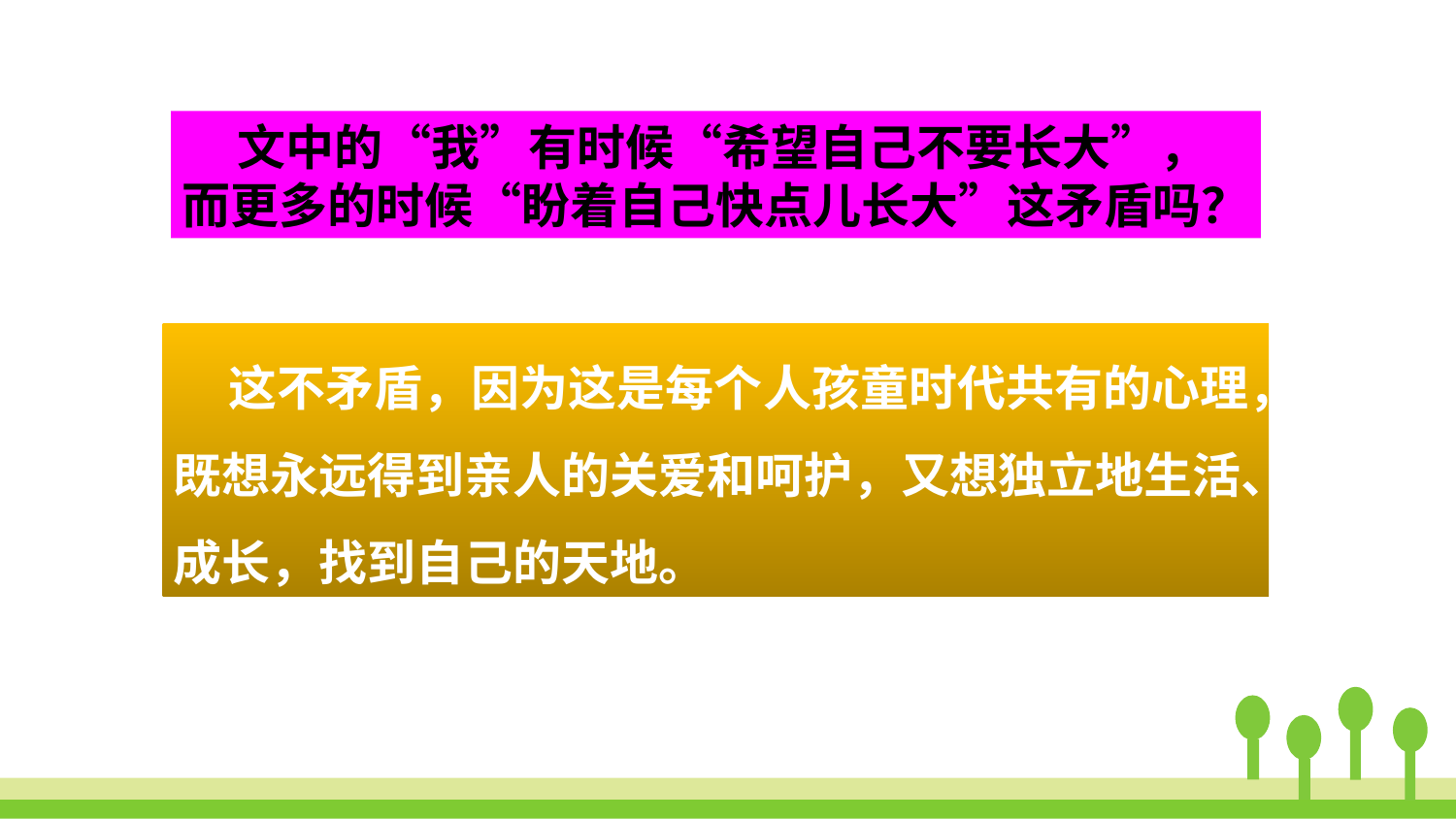

文中的“我”有时候“希望自己不要长大”，
而更多的时候“盼着自己快点儿长大”这矛盾吗？
    这不矛盾，因为这是每个人孩童时代共有的心理，既想永远得到亲人的关爱和呵护，又想独立地生活、成长，找到自己的天地。